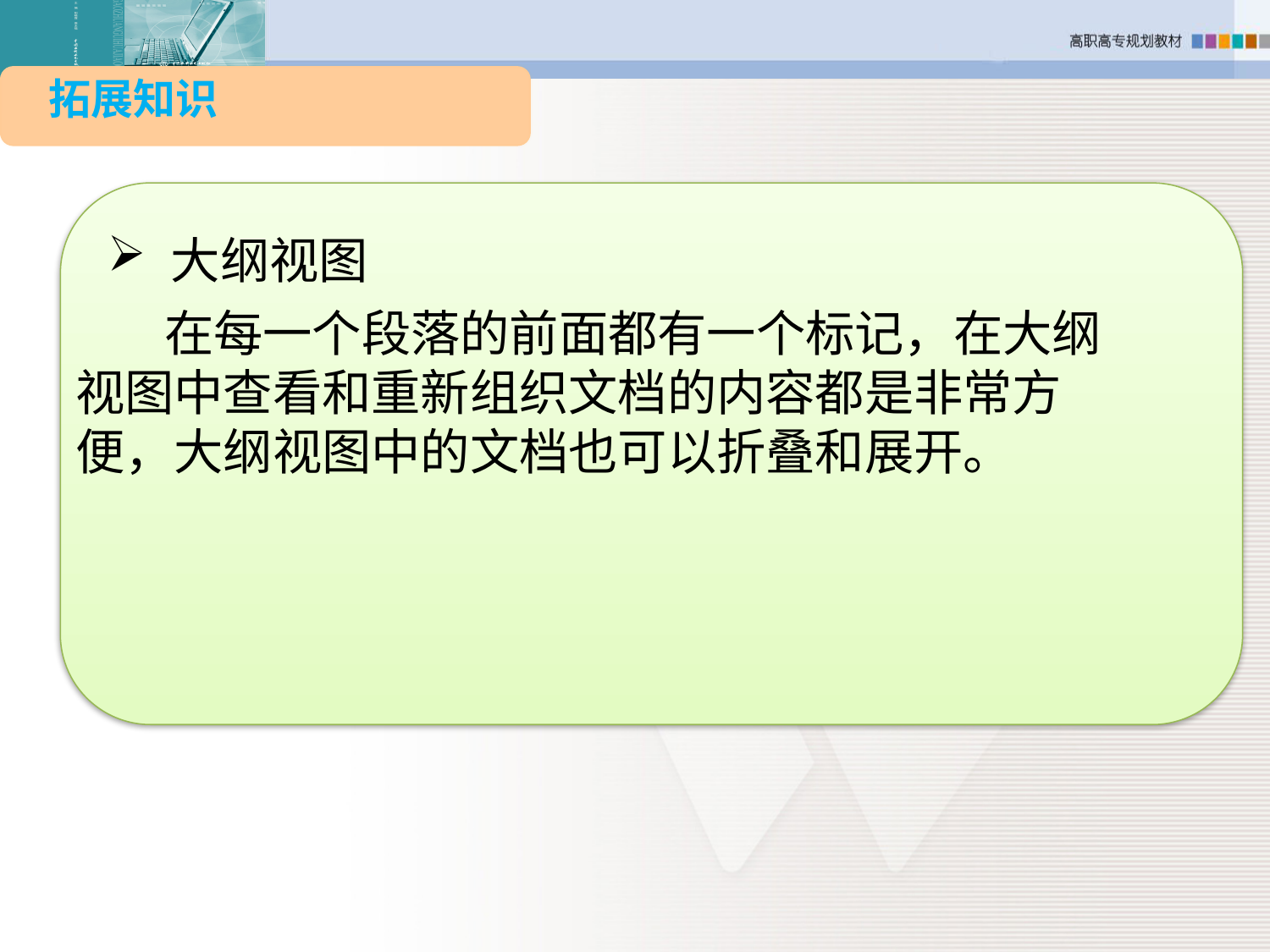

拓展知识

大纲视图
       在每一个段落的前面都有一个标记，在大纲视图中查看和重新组织文档的内容都是非常方便，大纲视图中的文档也可以折叠和展开。